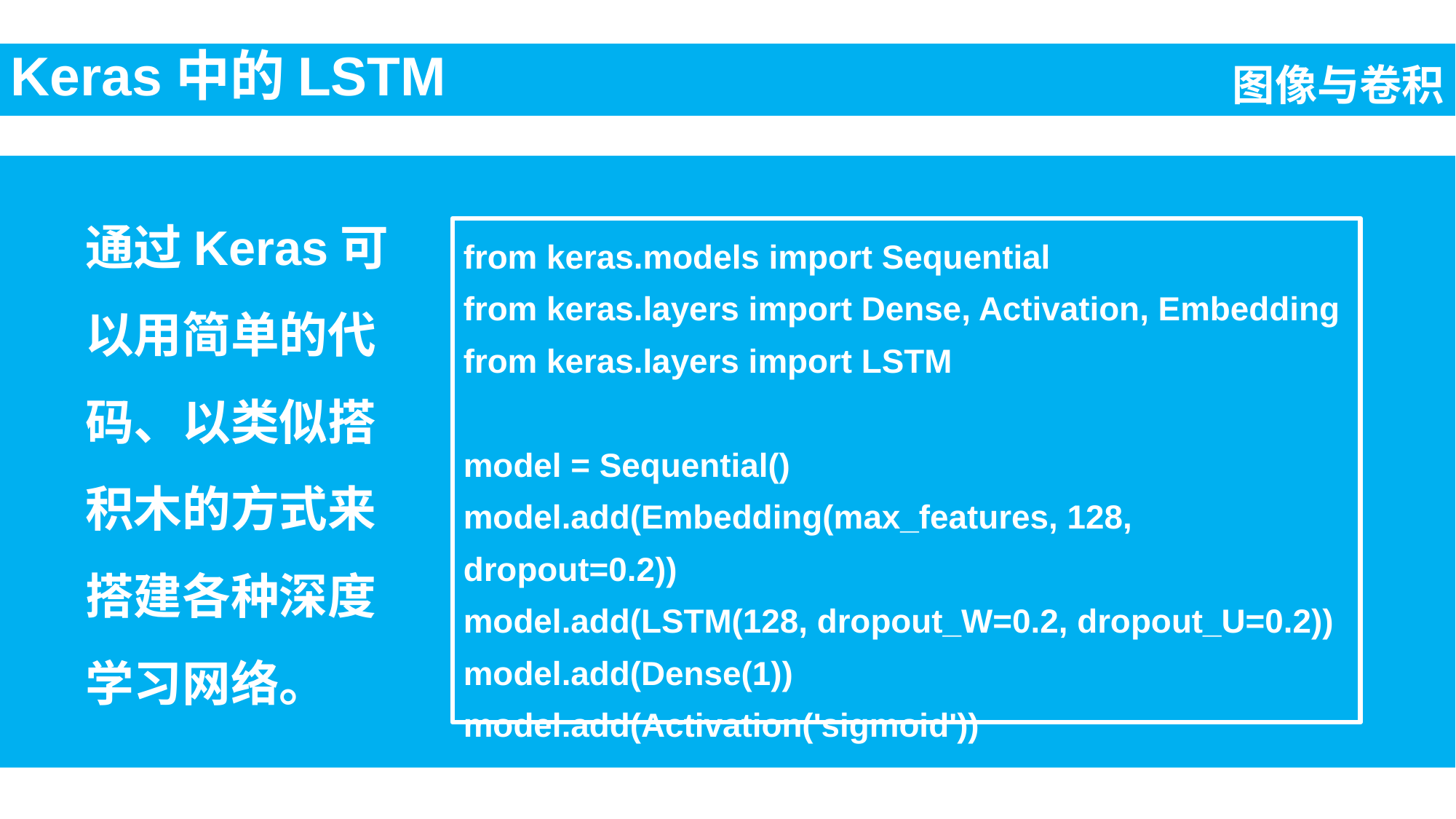

Keras中的LSTM
图像与卷积
通过Keras可以用简单的代码、以类似搭积木的方式来搭建各种深度学习网络。
from keras.models import Sequential
from keras.layers import Dense, Activation, Embedding
from keras.layers import LSTM

model = Sequential()
model.add(Embedding(max_features, 128, dropout=0.2))
model.add(LSTM(128, dropout_W=0.2, dropout_U=0.2))
model.add(Dense(1))
model.add(Activation('sigmoid'))